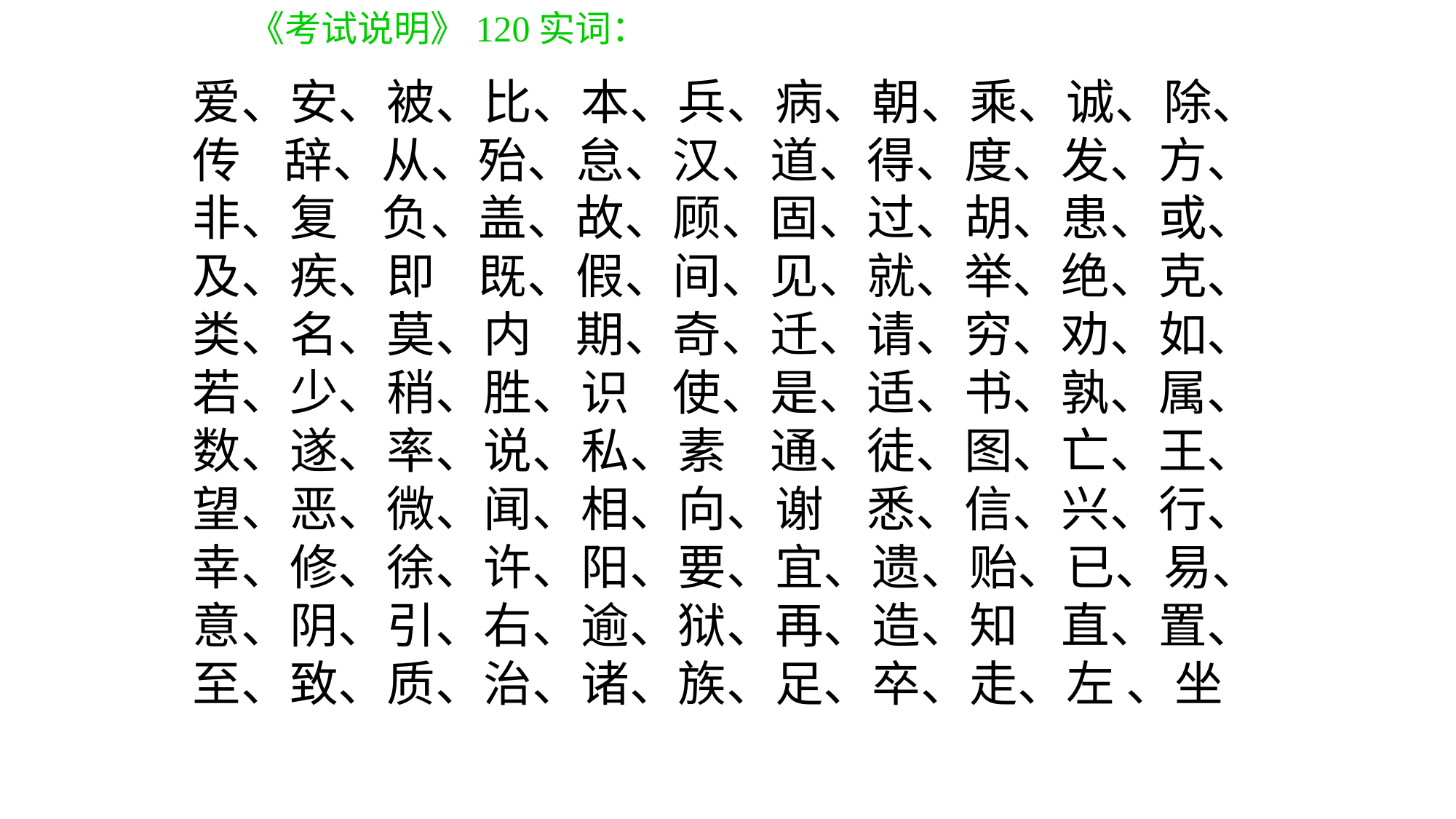

《考试说明》120实词：
爱、安、被、比、本、兵、病、朝、乘、诚、除、传    辞、从、殆、怠、汉、道、得、度、发、方、非、复    负、盖、故、顾、固、过、胡、患、或、及、疾、即    既、假、间、见、就、举、绝、克、类、名、莫、内    期、奇、迁、请、穷、劝、如、若、少、稍、胜、识    使、是、适、书、孰、属、数、遂、率、说、私、素    通、徒、图、亡、王、望、恶、微、闻、相、向、谢    悉、信、兴、行、幸、修、徐、许、阳、要、宜、遗、贻、已、易、意、阴、引、右、逾、狱、再、造、知    直、置、至、致、质、治、诸、族、足、卒、走、左 、坐